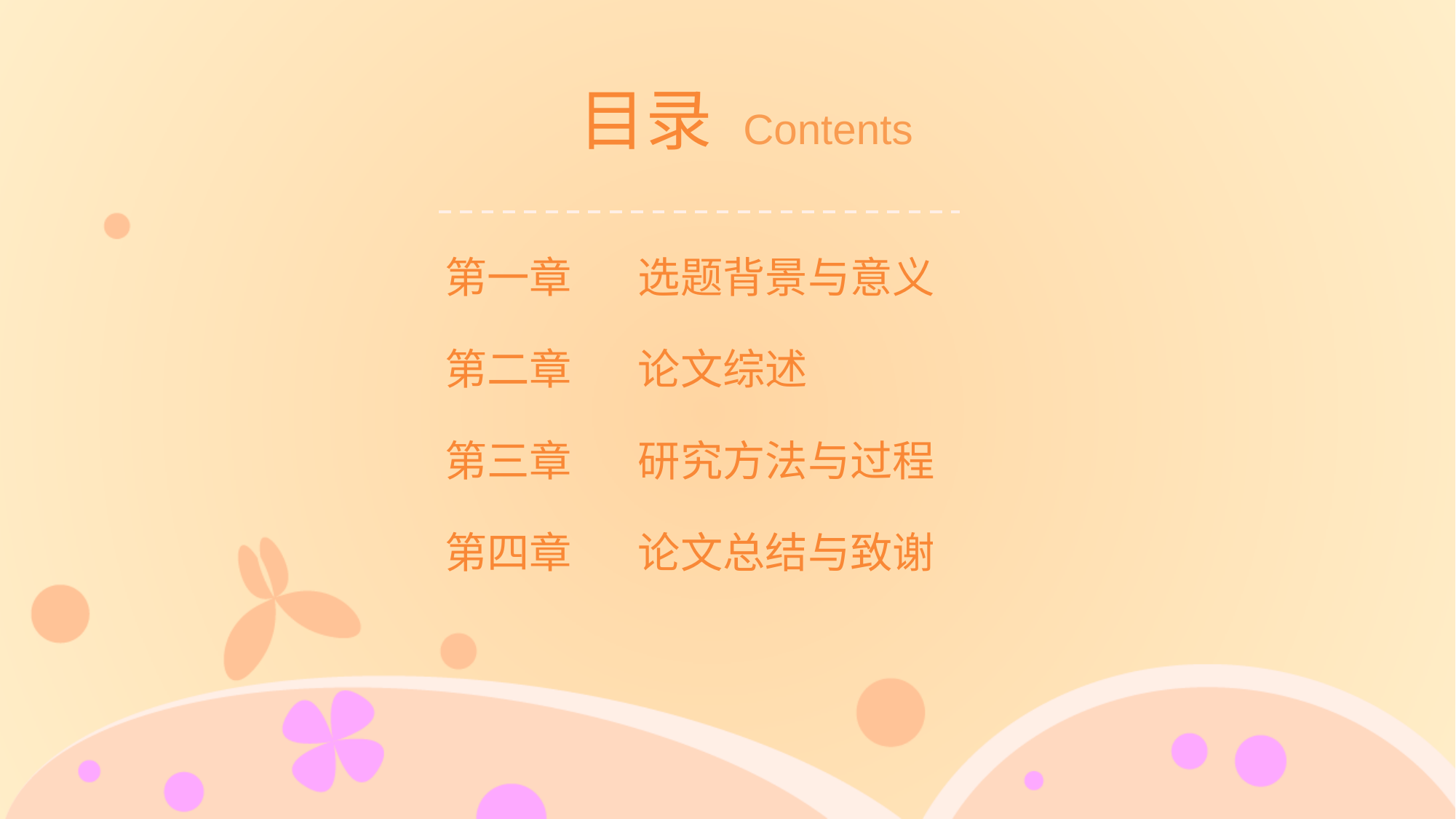

# 目录 Contents
第一章       选题背景与意义
第二章       论文综述
第三章       研究方法与过程
第四章       论文总结与致谢